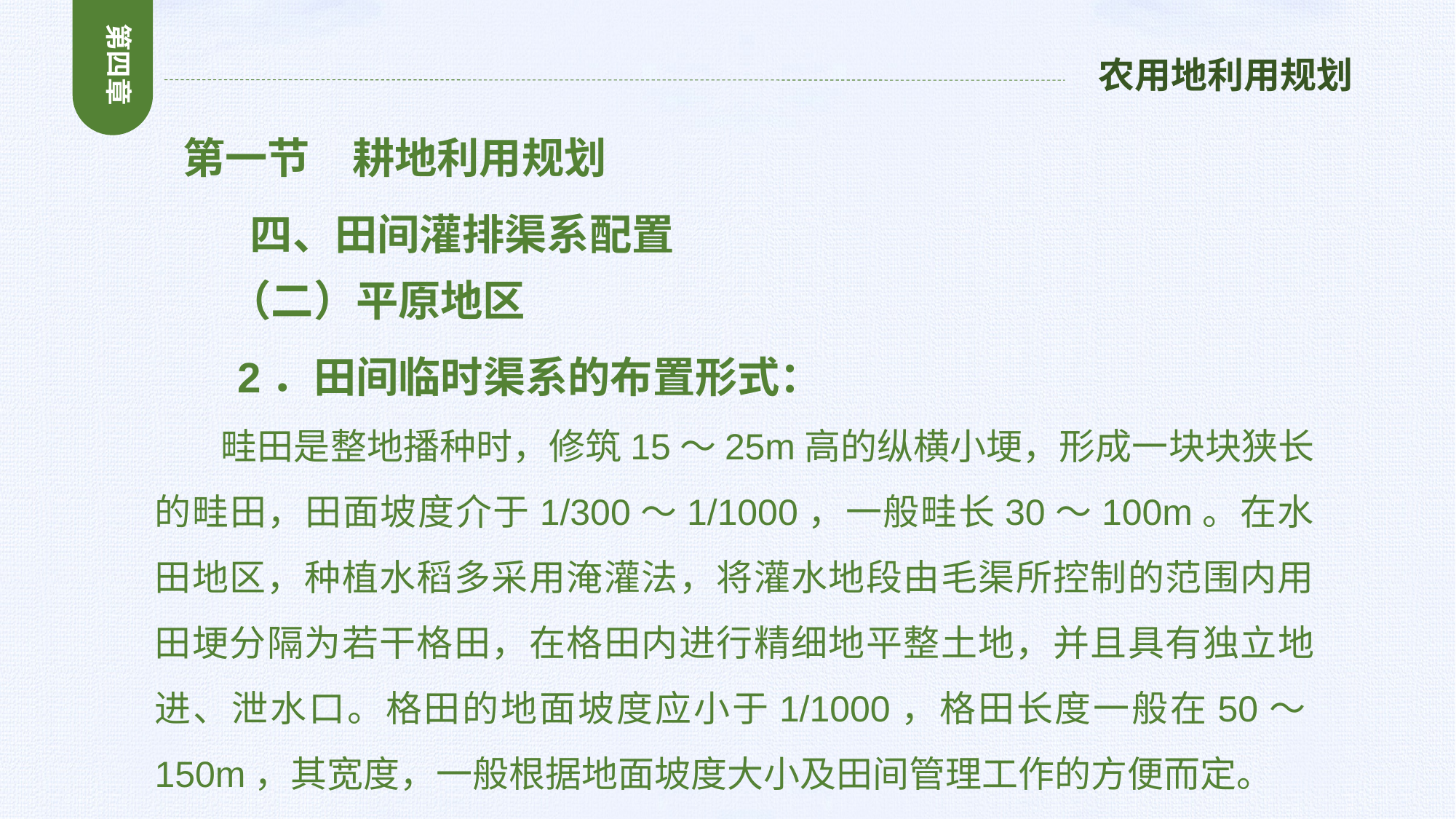

第四章
农用地利用规划

 第一节　耕地利用规划
        四、田间灌排渠系配置
        （二）平原地区
       2．田间临时渠系的布置形式：
       畦田是整地播种时，修筑15～25m高的纵横小埂，形成一块块狭长的畦田，田面坡度介于1/300～1/1000，一般畦长30～100m。在水田地区，种植水稻多采用淹灌法，将灌水地段由毛渠所控制的范围内用田埂分隔为若干格田，在格田内进行精细地平整土地，并且具有独立地进、泄水口。格田的地面坡度应小于1/1000，格田长度一般在50～150m，其宽度，一般根据地面坡度大小及田间管理工作的方便而定。
。